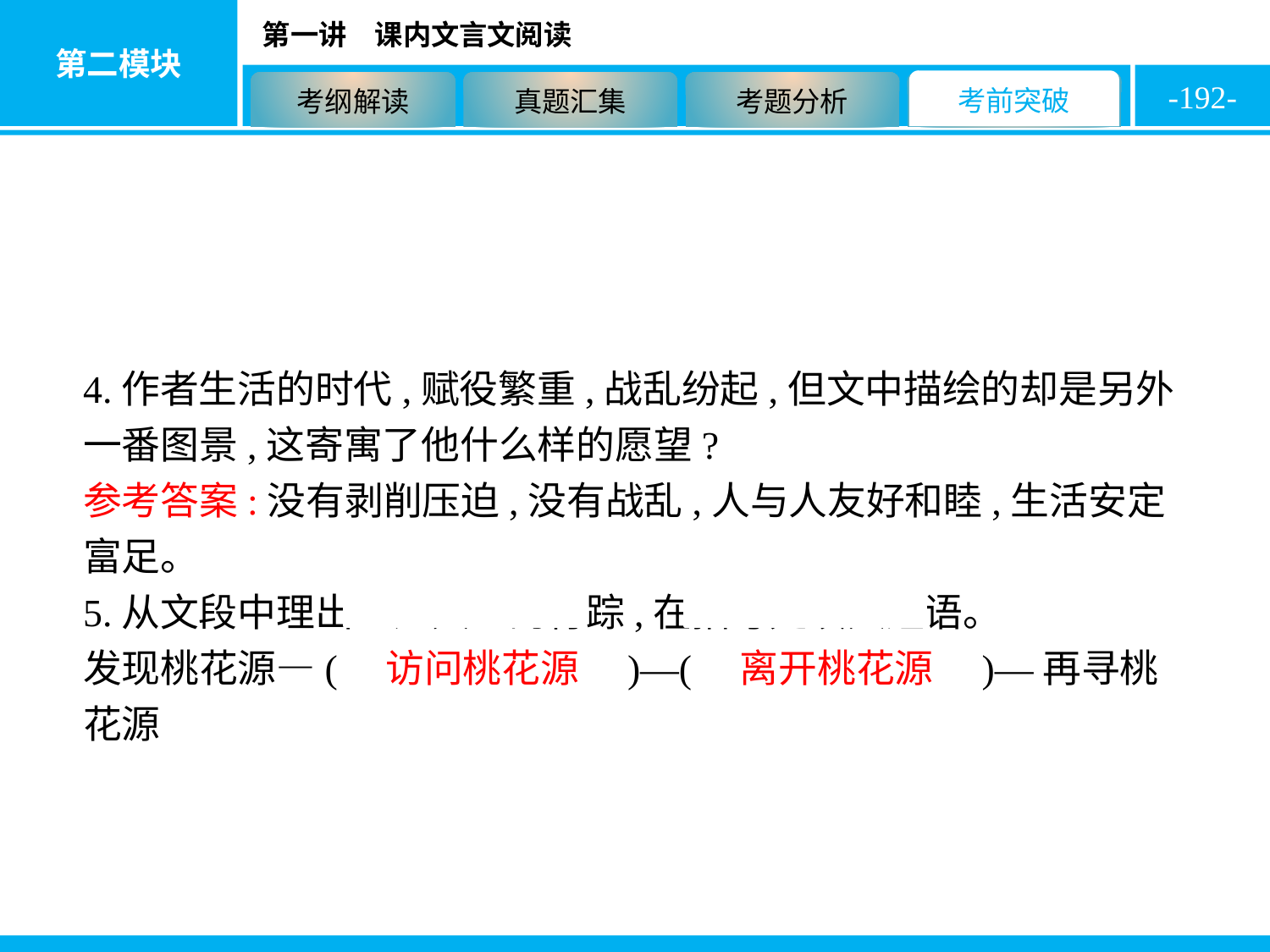

-192-
4.作者生活的时代,赋役繁重,战乱纷起,但文中描绘的却是另外一番图景,这寄寓了他什么样的愿望?
参考答案:没有剥削压迫,没有战乱,人与人友好和睦,生活安定富足。
5.从文段中理出“渔人”的行踪,在括号处填入短语。
发现桃花源—(　访问桃花源　)—(　离开桃花源　)—再寻桃花源